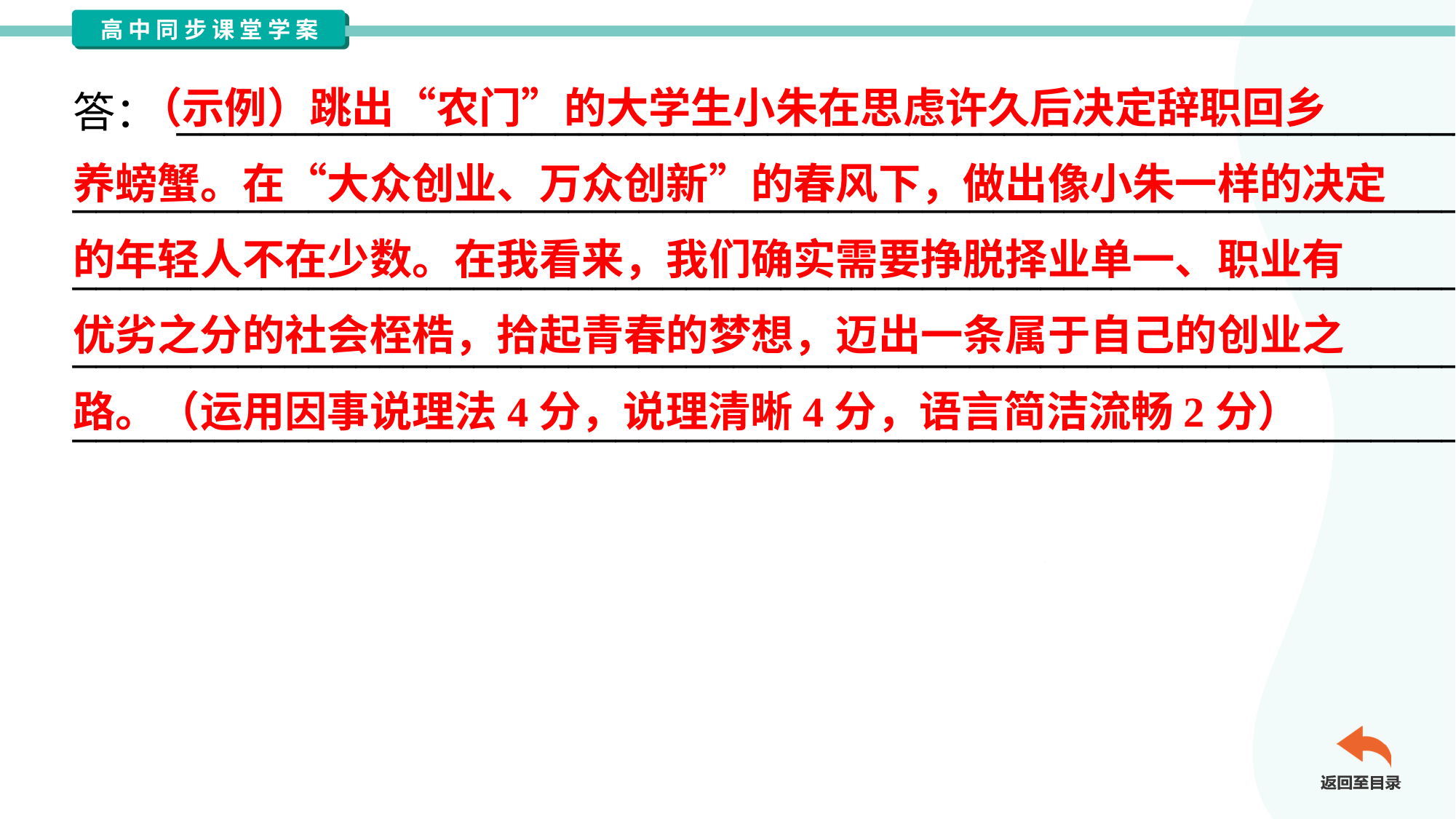

（示例）跳出“农门”的大学生小朱在思虑许久后决定辞职回乡
养螃蟹。在“大众创业、万众创新”的春风下，做出像小朱一样的决定
的年轻人不在少数。在我看来，我们确实需要挣脱择业单一、职业有
优劣之分的社会桎梏，拾起青春的梦想，迈出一条属于自己的创业之
路。（运用因事说理法4分，说理清晰4分，语言简洁流畅2分）
答： ________________________________________________________
_____________________________________________________________
_____________________________________________________________
_____________________________________________________________
_____________________________________________________________